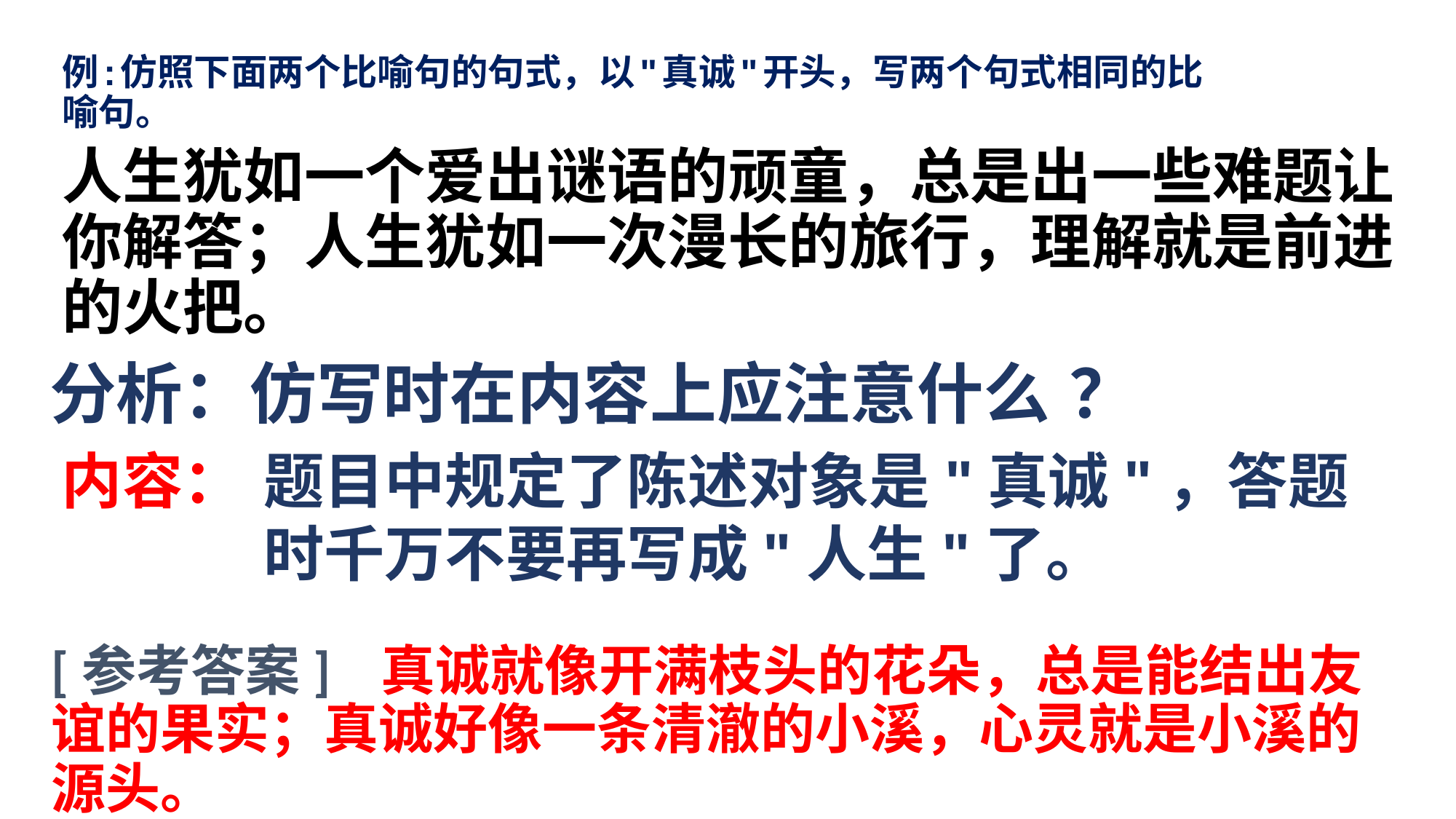

# 例:仿照下面两个比喻句的句式，以"真诚"开头，写两个句式相同的比喻句。
人生犹如一个爱出谜语的顽童，总是出一些难题让你解答；人生犹如一次漫长的旅行，理解就是前进的火把。

分析：仿写时在内容上应注意什么 ？
内容：
题目中规定了陈述对象是"真诚"，答题时千万不要再写成"人生"了。
[参考答案]   真诚就像开满枝头的花朵，总是能结出友谊的果实；真诚好像一条清澈的小溪，心灵就是小溪的源头。